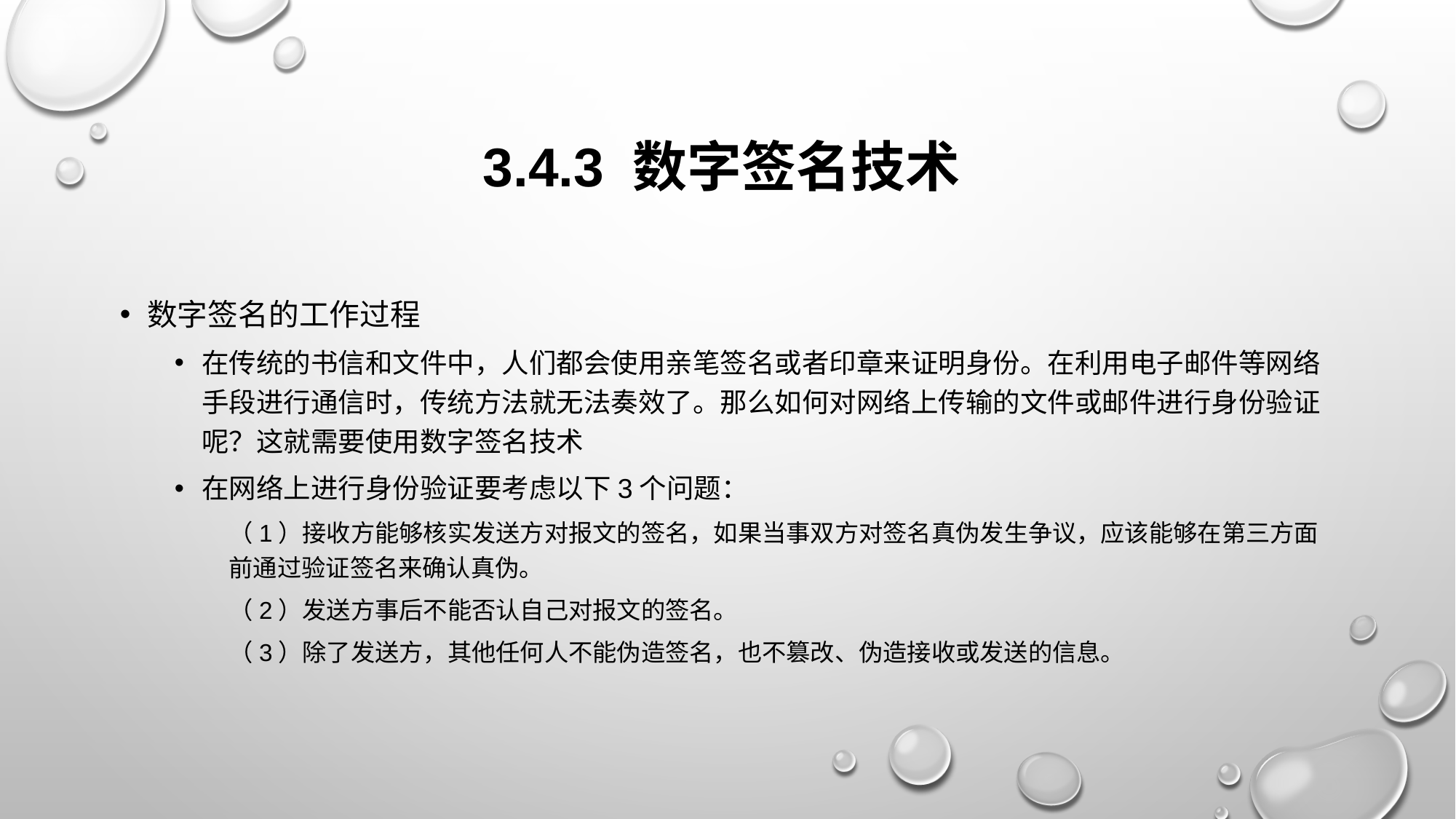

# 3.4.3 数字签名技术
数字签名的工作过程
在传统的书信和文件中，人们都会使用亲笔签名或者印章来证明身份。在利用电子邮件等网络手段进行通信时，传统方法就无法奏效了。那么如何对网络上传输的文件或邮件进行身份验证呢？这就需要使用数字签名技术
在网络上进行身份验证要考虑以下3个问题：
（1）接收方能够核实发送方对报文的签名，如果当事双方对签名真伪发生争议，应该能够在第三方面前通过验证签名来确认真伪。
（2）发送方事后不能否认自己对报文的签名。
（3）除了发送方，其他任何人不能伪造签名，也不篡改、伪造接收或发送的信息。